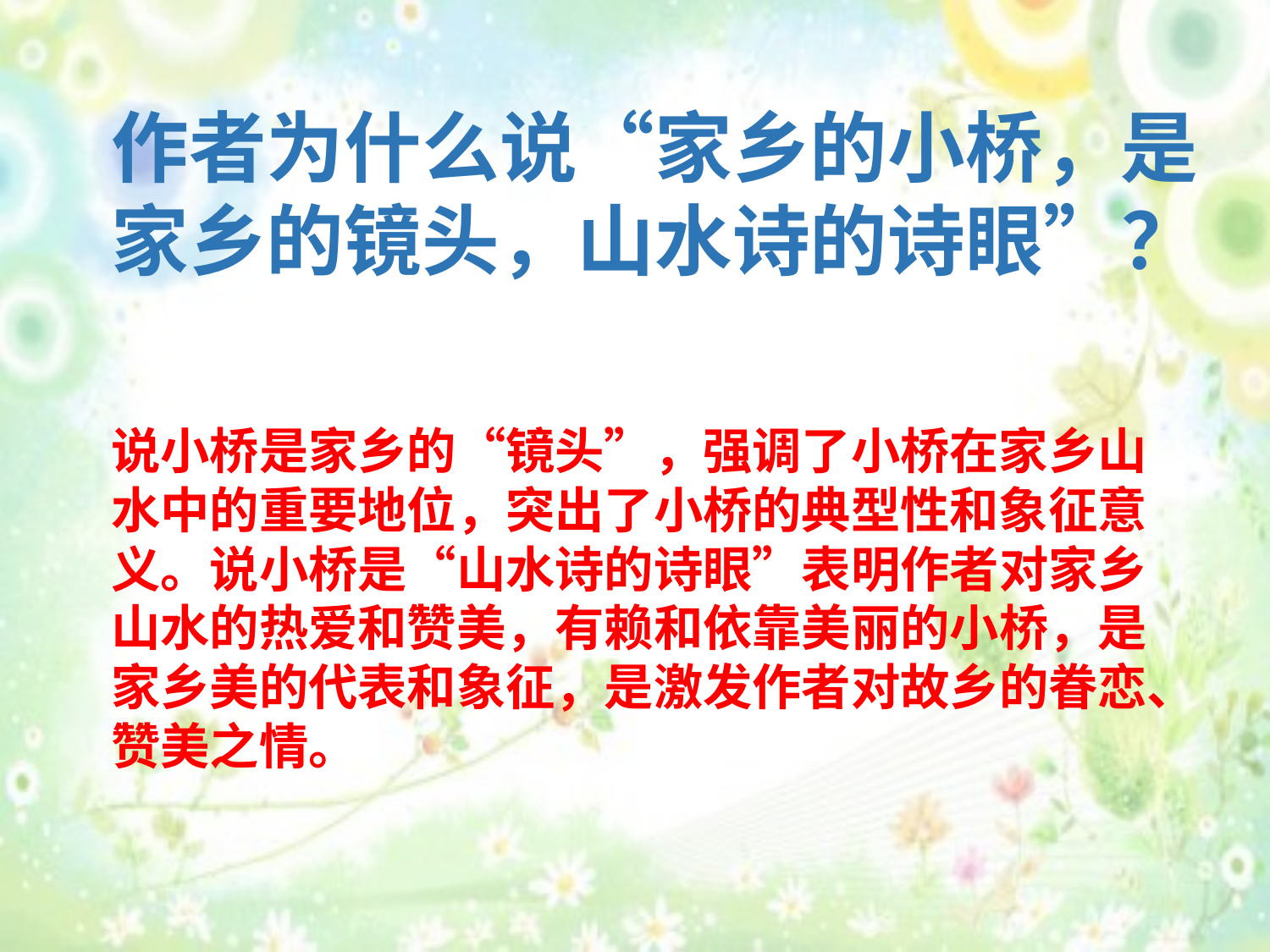

作者为什么说“家乡的小桥，是家乡的镜头，山水诗的诗眼”？
说小桥是家乡的“镜头”，强调了小桥在家乡山水中的重要地位，突出了小桥的典型性和象征意义。说小桥是“山水诗的诗眼”表明作者对家乡山水的热爱和赞美，有赖和依靠美丽的小桥，是家乡美的代表和象征，是激发作者对故乡的眷恋、赞美之情。